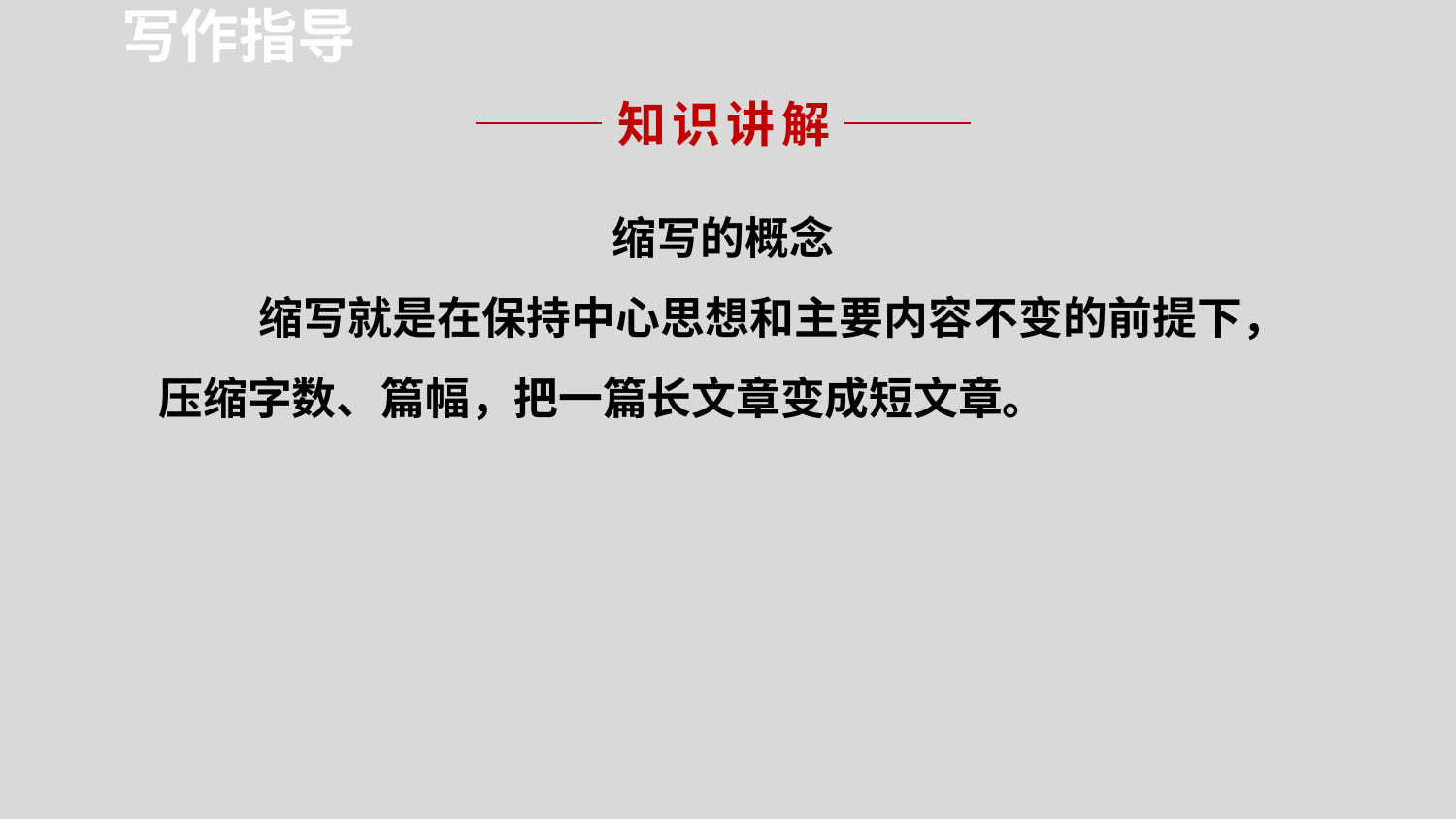

写作指导
知识讲解
缩写的概念
缩写就是在保持中心思想和主要内容不变的前提下，压缩字数、篇幅，把一篇长文章变成短文章。